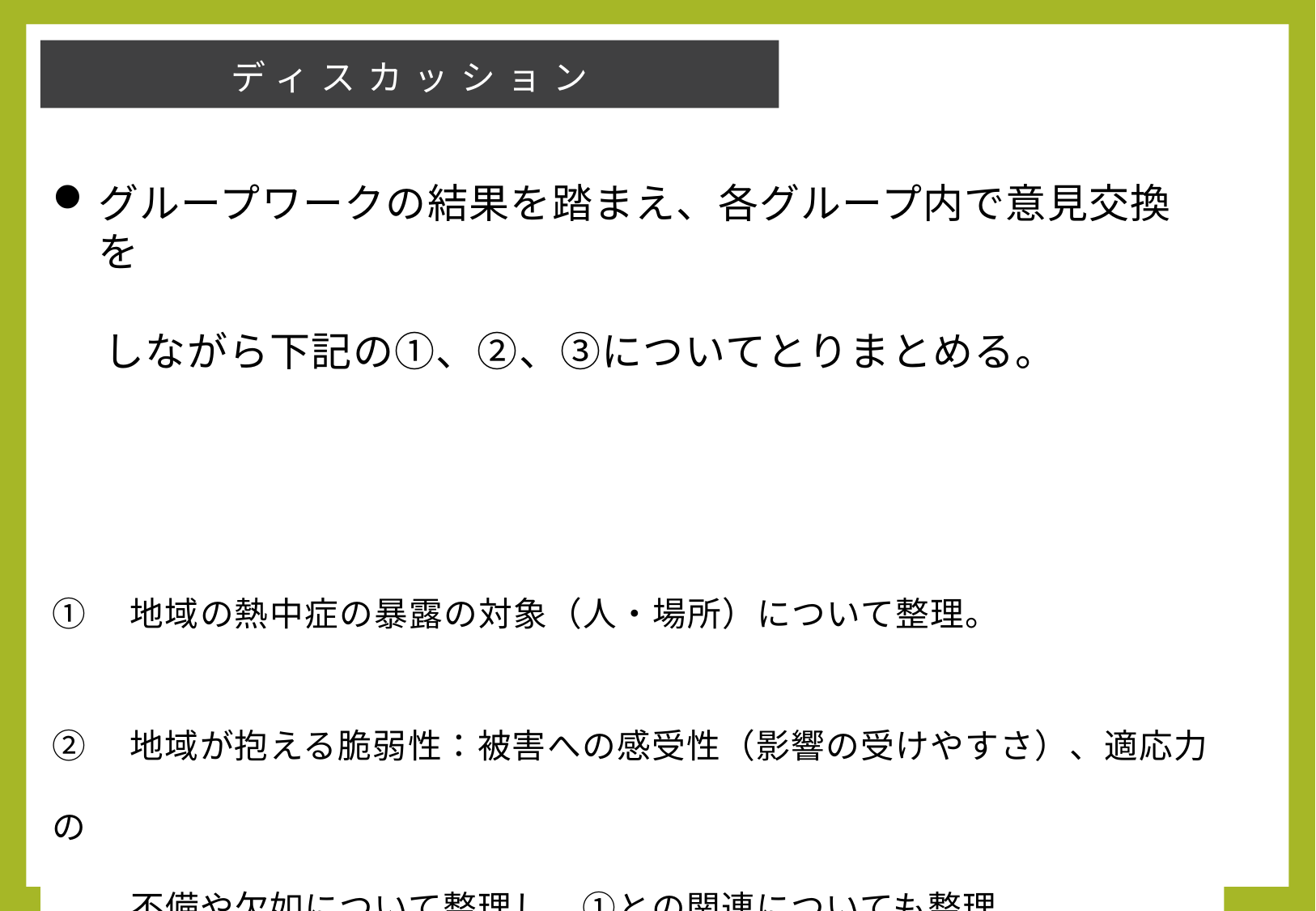

ディスカッション
グループワークの結果を踏まえ、各グループ内で意見交換を
　 しながら下記の①、②、③についてとりまとめる。

①　地域の熱中症の暴露の対象（人・場所）について整理。
②　地域が抱える脆弱性：被害への感受性（影響の受けやすさ）、適応力の
　　 不備や欠如について整理し、①との関連についても整理。
③　熱中症の発症を低減する既存施策や必要な施策について整理し、また、
     ②との関連や、原因・課題、その先の対策について整理。
6